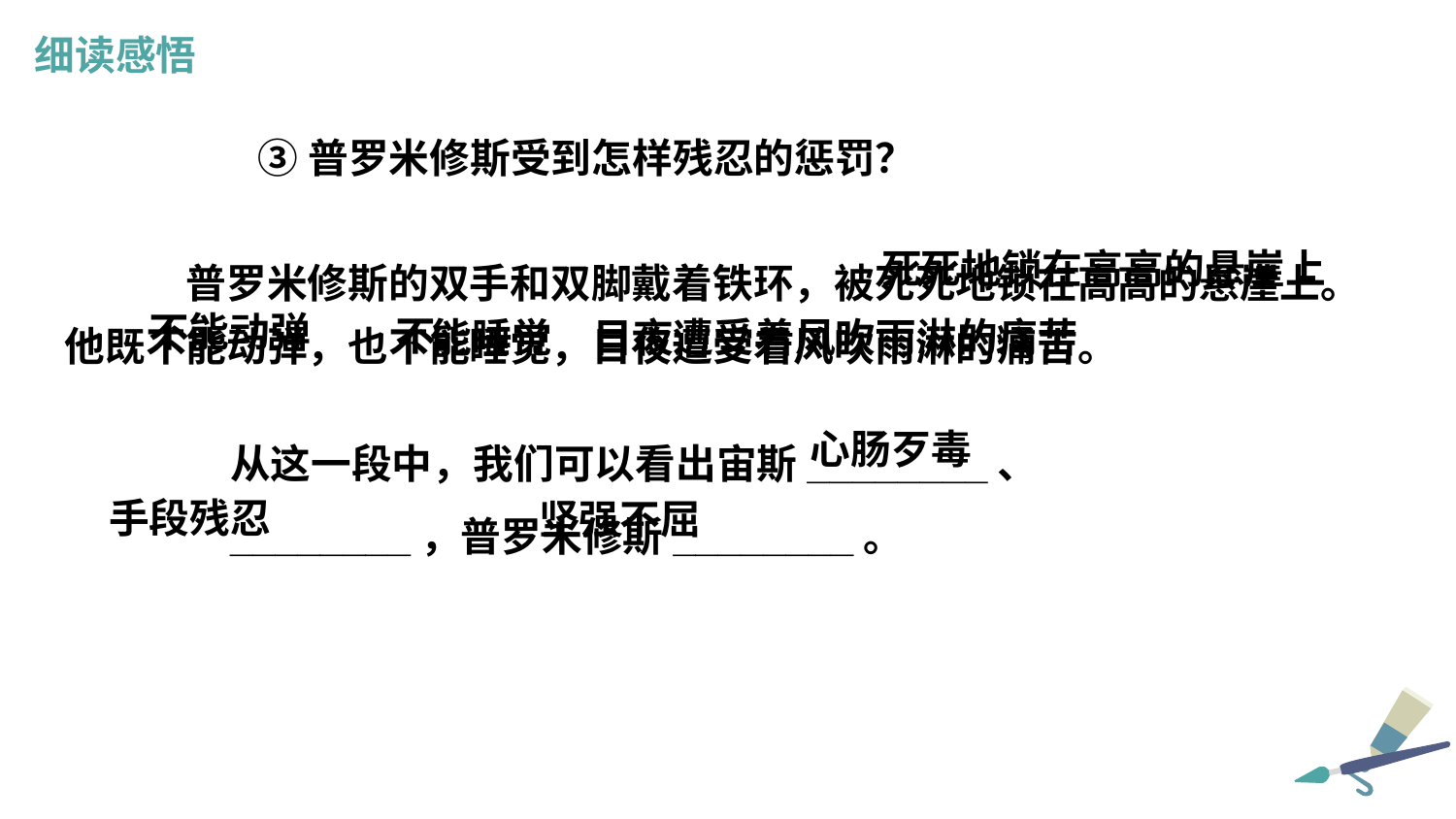

细读感悟
③普罗米修斯受到怎样残忍的惩罚？
普罗米修斯的双手和双脚戴着铁环，被死死地锁在高高的悬崖上。他既不能动弹，也不能睡觉，日夜遭受着风吹雨淋的痛苦。
死
死地锁在高高的悬崖上
不能动弹
不
能睡觉
日夜遭受着风吹雨淋的痛苦
从这一段中，我们可以看出宙斯________、
________，普罗米修斯________。
心肠歹毒
手段残忍
坚强不屈